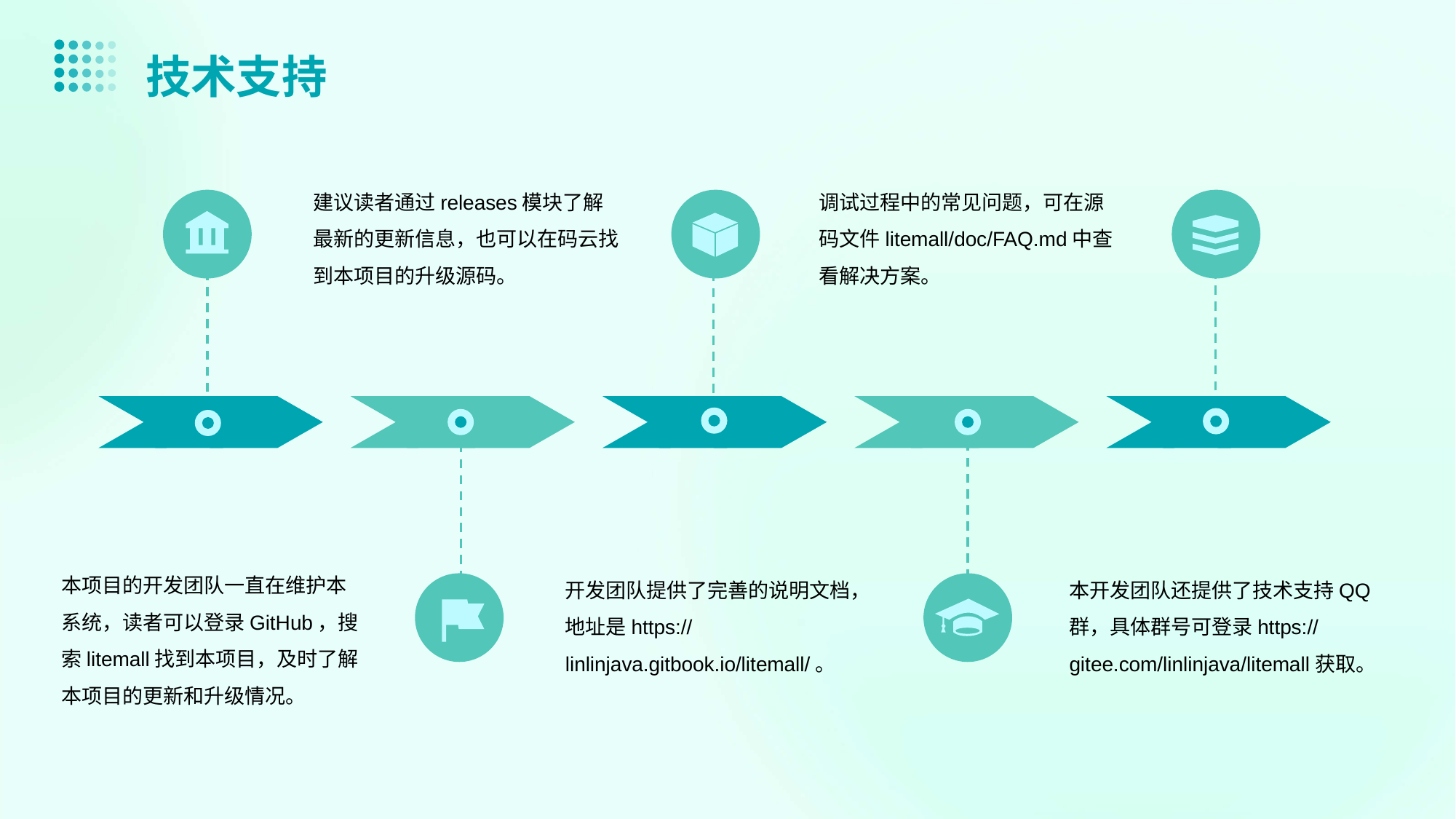

技术支持

建议读者通过releases模块了解最新的更新信息，也可以在码云找到本项目的升级源码。
调试过程中的常见问题，可在源码文件litemall/doc/FAQ.md中查看解决方案。

本项目的开发团队一直在维护本系统，读者可以登录GitHub，搜索litemall找到本项目，及时了解本项目的更新和升级情况。
开发团队提供了完善的说明文档，地址是https://linlinjava.gitbook.io/litemall/。
本开发团队还提供了技术支持QQ群，具体群号可登录https://gitee.com/linlinjava/litemall获取。